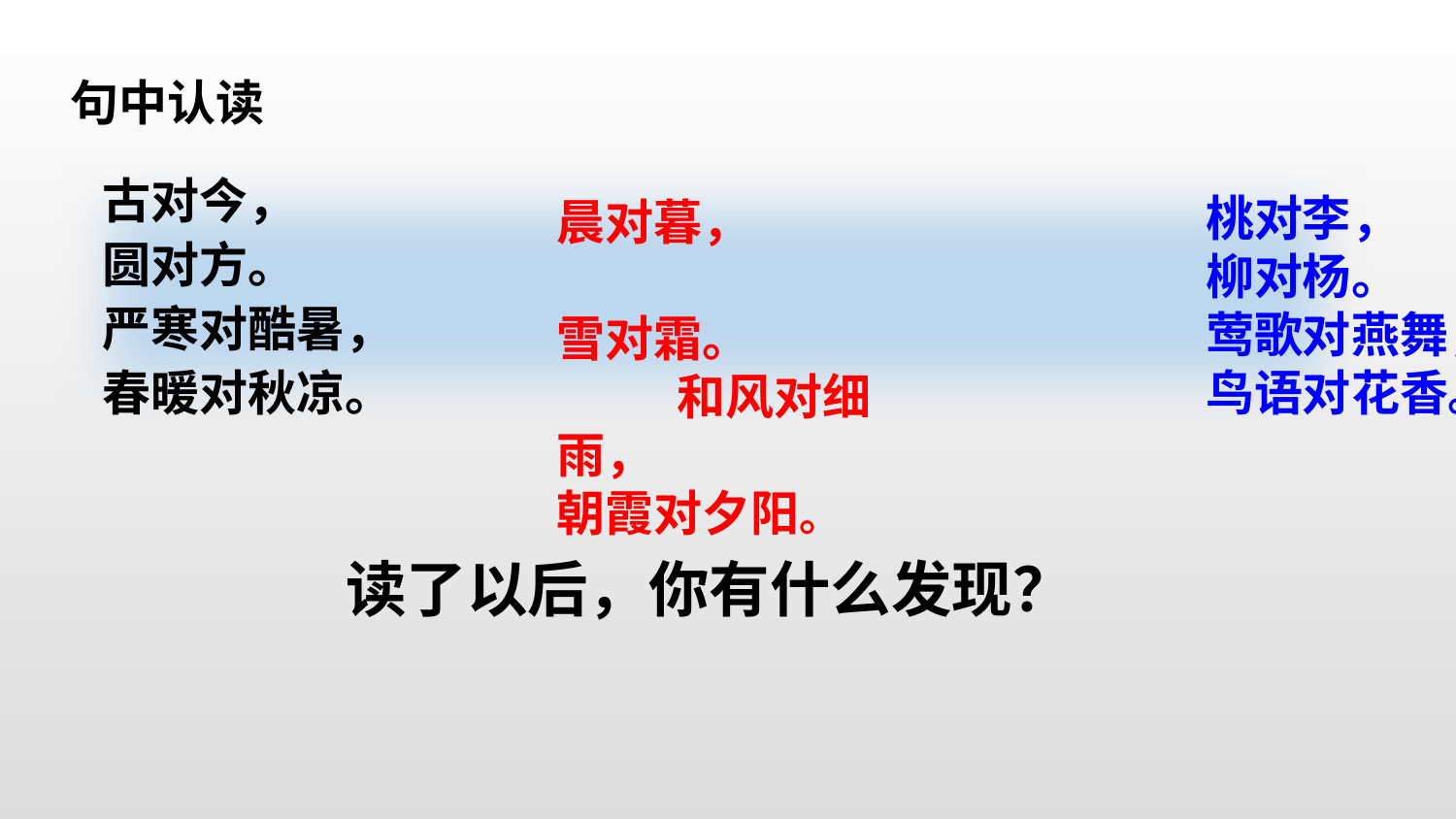

句中认读
古对今，
圆对方。
严寒对酷暑，
春暖对秋凉。
桃对李，
柳对杨。
莺歌对燕舞，
鸟语对花香。
晨对暮，
雪对霜。                           和风对细雨，                         朝霞对夕阳。
读了以后，你有什么发现？